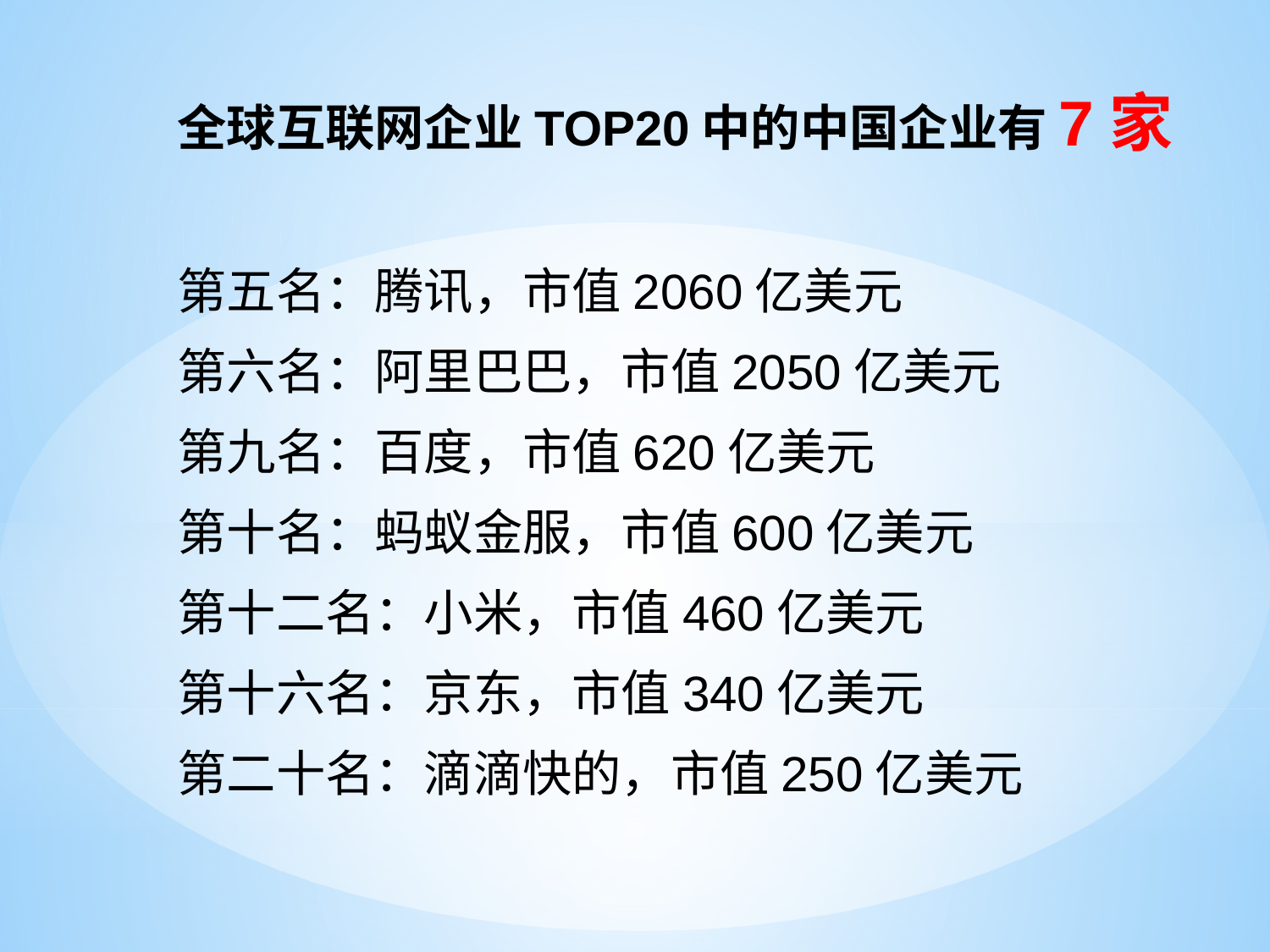

全球互联网企业TOP20中的中国企业有7家

第五名：腾讯，市值2060亿美元
第六名：阿里巴巴，市值2050亿美元
第九名：百度，市值620亿美元
第十名：蚂蚁金服，市值600亿美元
第十二名：小米，市值460亿美元
第十六名：京东，市值340亿美元
第二十名：滴滴快的，市值250亿美元